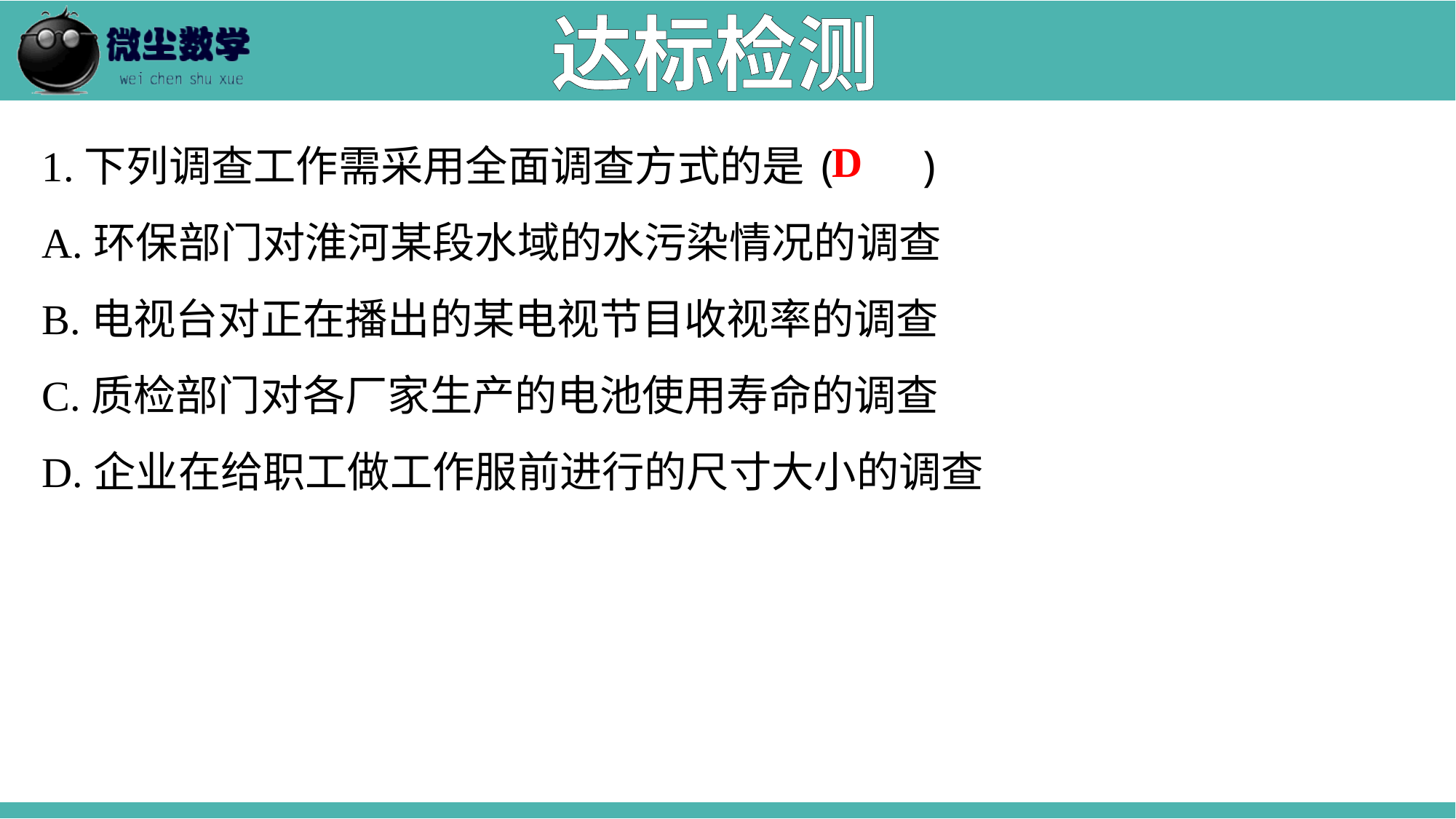

达标检测
1.下列调查工作需采用全面调查方式的是(   )
A.环保部门对淮河某段水域的水污染情况的调查
B.电视台对正在播出的某电视节目收视率的调查
C.质检部门对各厂家生产的电池使用寿命的调查
D.企业在给职工做工作服前进行的尺寸大小的调查
 D